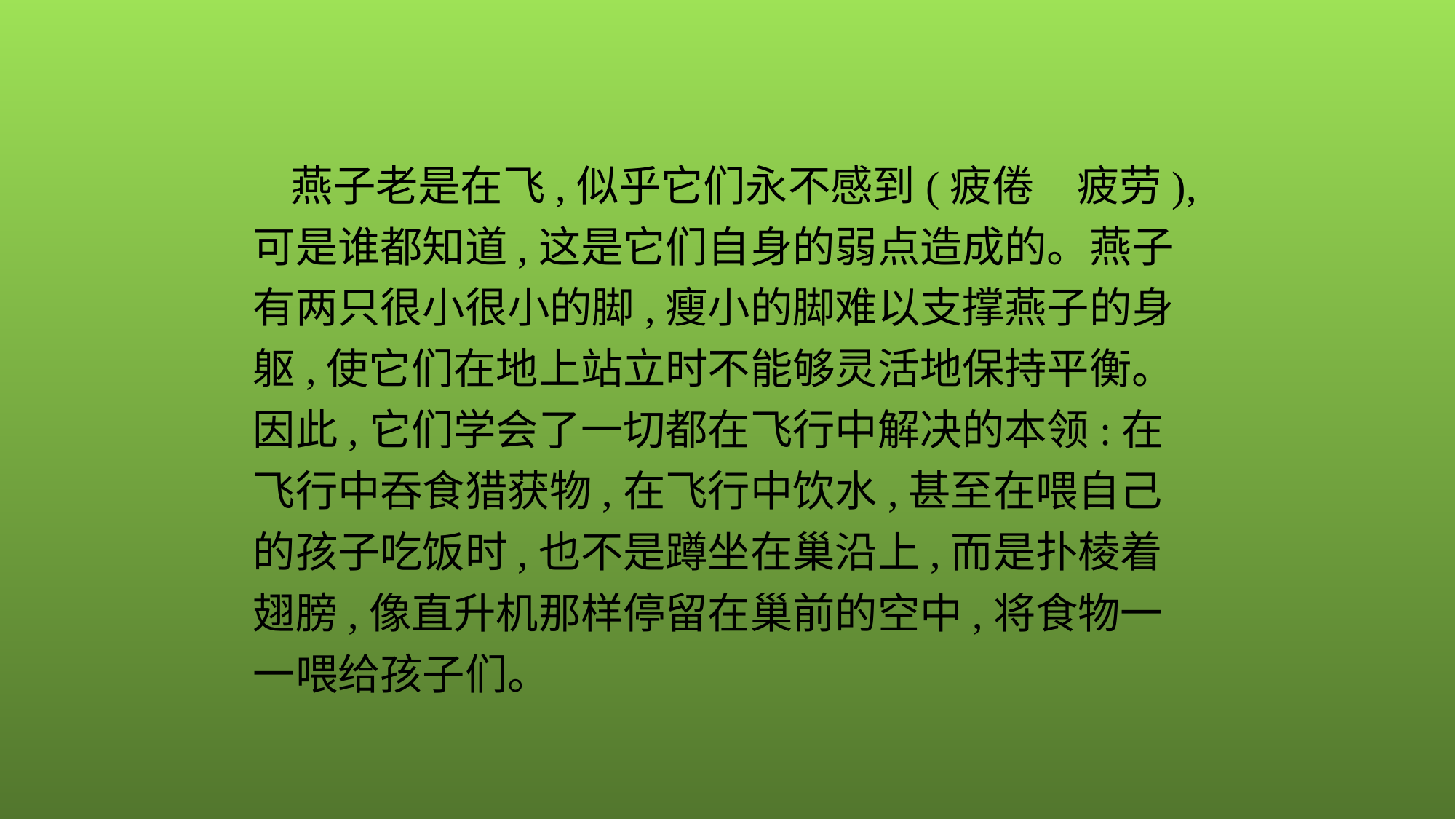

燕子老是在飞,似乎它们永不感到(疲倦　疲劳),可是谁都知道,这是它们自身的弱点造成的。燕子有两只很小很小的脚,瘦小的脚难以支撑燕子的身躯,使它们在地上站立时不能够灵活地保持平衡。因此,它们学会了一切都在飞行中解决的本领:在飞行中吞食猎获物,在飞行中饮水,甚至在喂自己的孩子吃饭时,也不是蹲坐在巢沿上,而是扑棱着翅膀,像直升机那样停留在巢前的空中,将食物一一喂给孩子们。